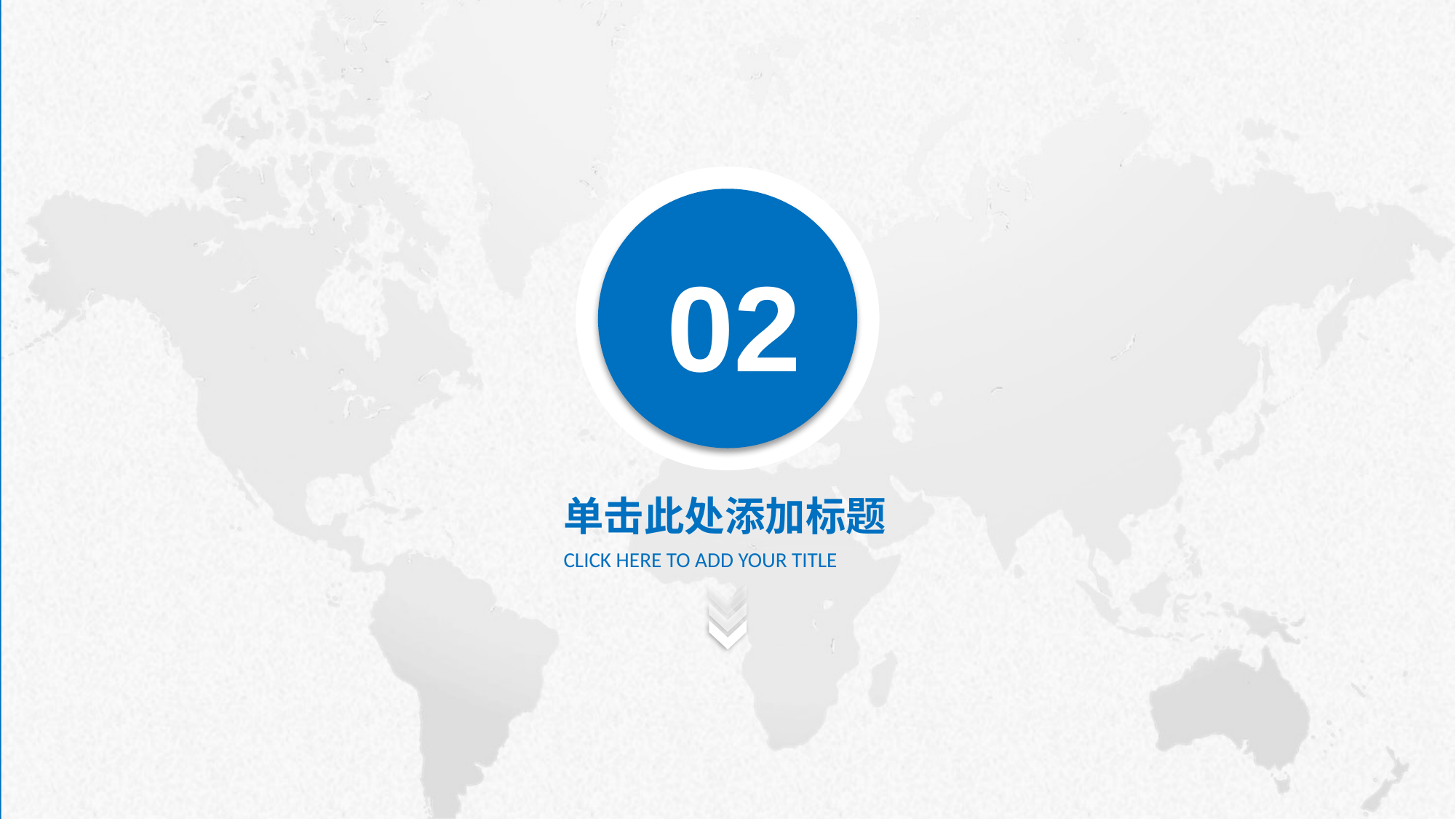

02
单击此处添加标题
CLICK HERE TO ADD YOUR TITLE